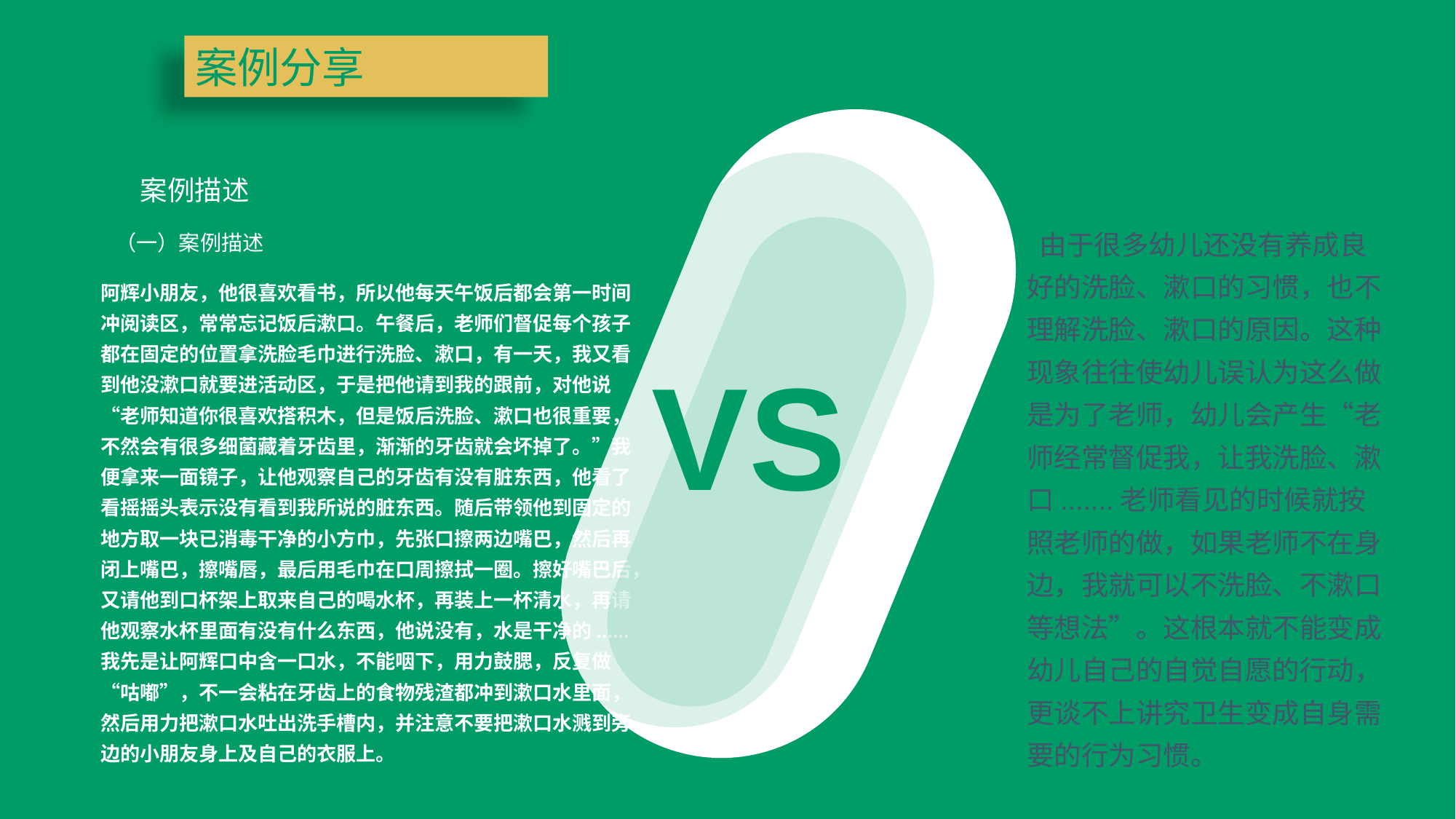

案例分享

案例描述
案例分析
 由于很多幼儿还没有养成良好的洗脸、漱口的习惯，也不理解洗脸、漱口的原因。这种现象往往使幼儿误认为这么做是为了老师，幼儿会产生“老师经常督促我，让我洗脸、漱口.......老师看见的时候就按照老师的做，如果老师不在身边，我就可以不洗脸、不漱口等想法”。这根本就不能变成幼儿自己的自觉自愿的行动，更谈不上讲究卫生变成自身需要的行为习惯。
  （一）案例描述
阿辉小朋友，他很喜欢看书，所以他每天午饭后都会第一时间冲阅读区，常常忘记饭后漱口。午餐后，老师们督促每个孩子都在固定的位置拿洗脸毛巾进行洗脸、漱口，有一天，我又看到他没漱口就要进活动区，于是把他请到我的跟前，对他说“老师知道你很喜欢搭积木，但是饭后洗脸、漱口也很重要，不然会有很多细菌藏着牙齿里，渐渐的牙齿就会坏掉了。”我便拿来一面镜子，让他观察自己的牙齿有没有脏东西，他看了看摇摇头表示没有看到我所说的脏东西。随后带领他到固定的地方取一块已消毒干净的小方巾，先张口擦两边嘴巴，然后再闭上嘴巴，擦嘴唇，最后用毛巾在口周擦拭一圈。擦好嘴巴后，又请他到口杯架上取来自己的喝水杯，再装上一杯清水，再请他观察水杯里面有没有什么东西，他说没有，水是干净的......我先是让阿辉口中含一口水，不能咽下，用力鼓腮，反复做“咕嘟”，不一会粘在牙齿上的食物残渣都冲到漱口水里面，然后用力把漱口水吐出洗手槽内，并注意不要把漱口水溅到旁边的小朋友身上及自己的衣服上。

VS